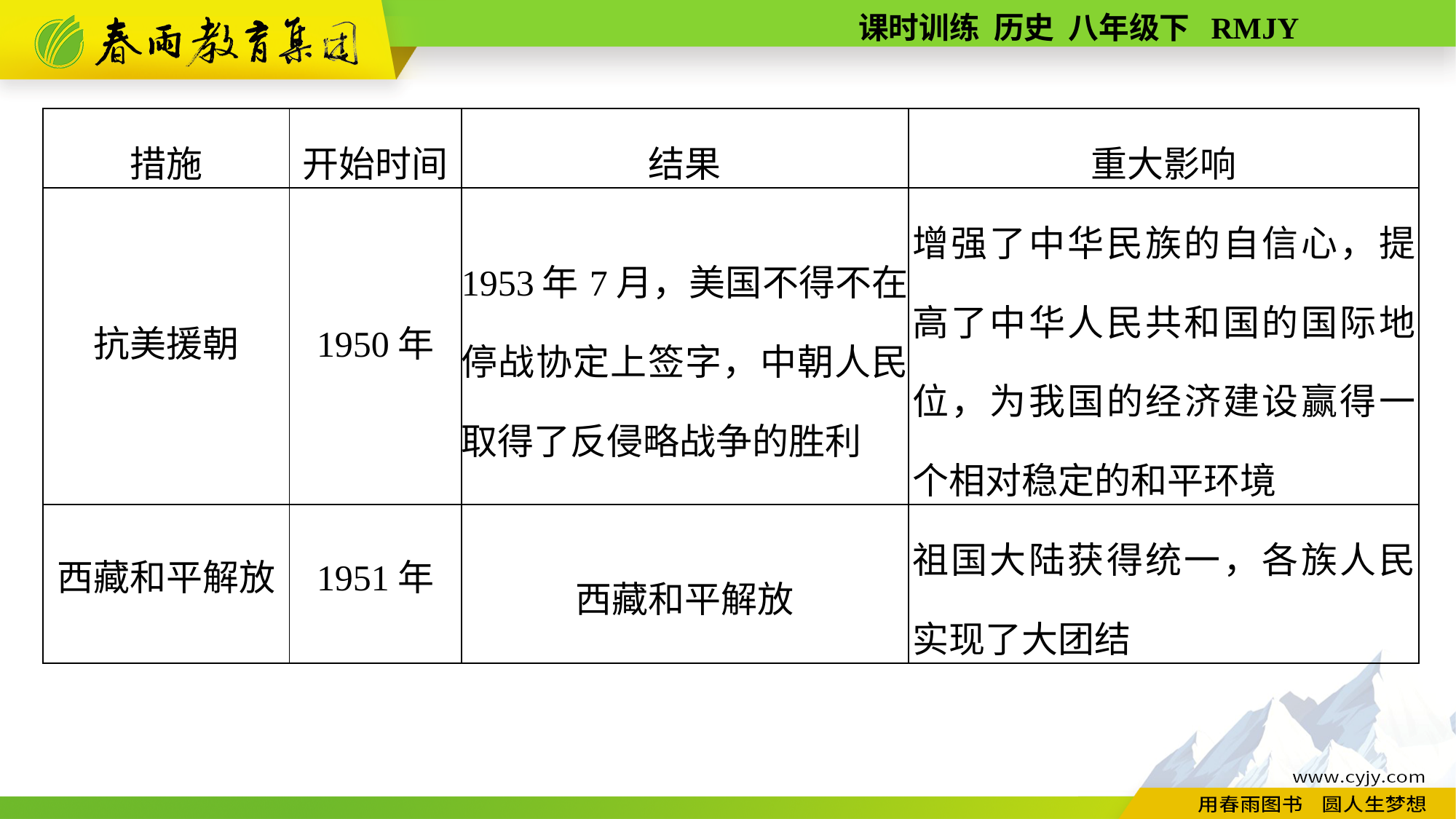

| 措施 | 开始时间 | 结果 | 重大影响 |
| --- | --- | --- | --- |
| 抗美援朝 | 1950年 | 1953年7月，美国不得不在停战协定上签字，中朝人民取得了反侵略战争的胜利 | 增强了中华民族的自信心，提高了中华人民共和国的国际地位，为我国的经济建设赢得一个相对稳定的和平环境 |
| 西藏和平解放 | 1951年 | 西藏和平解放 | 祖国大陆获得统一，各族人民实现了大团结 |